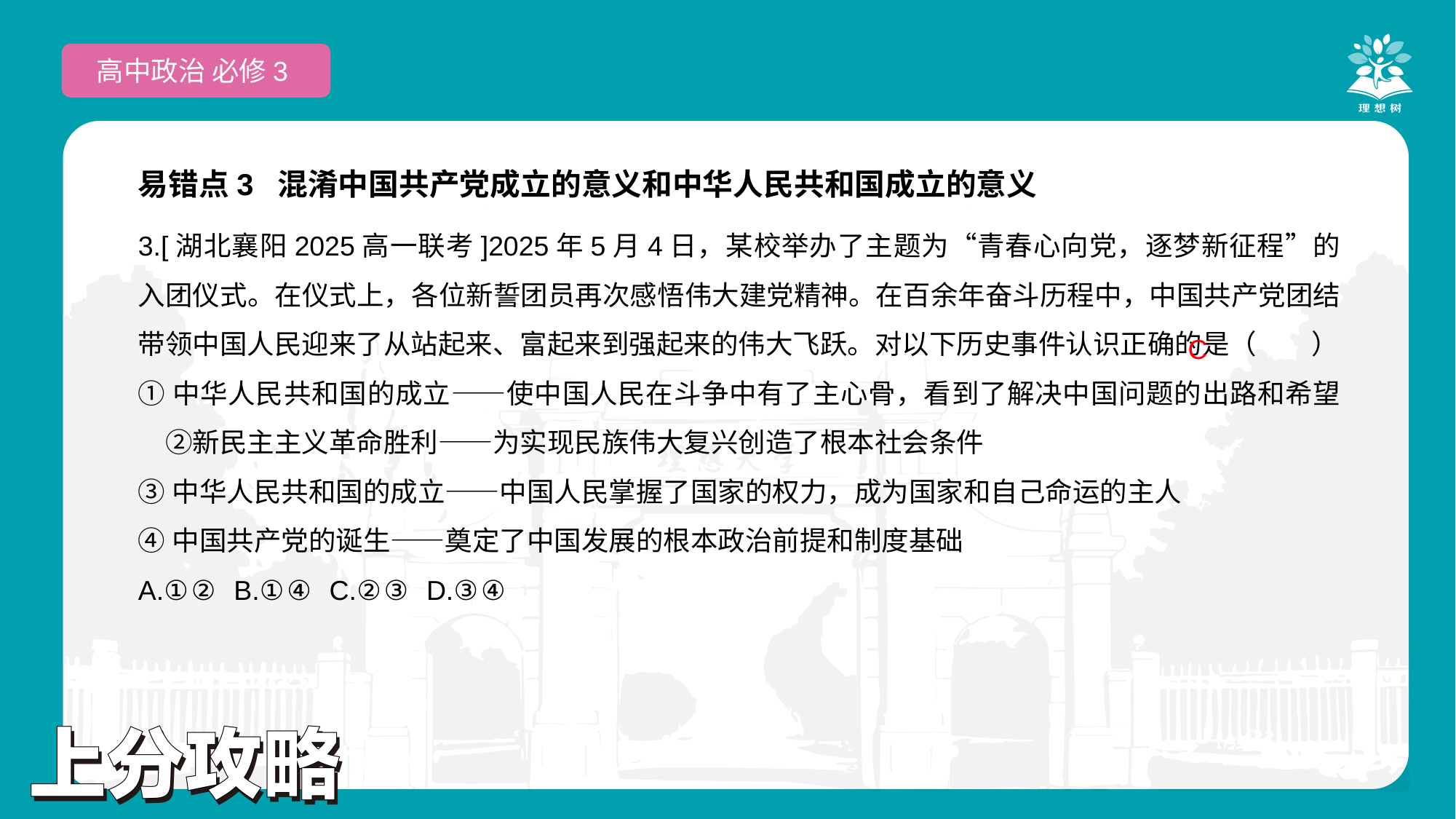

高中政治 必修3
易错点3  混淆中国共产党成立的意义和中华人民共和国成立的意义
3.[湖北襄阳2025高一联考]2025年5月4日，某校举办了主题为“青春心向党，逐梦新征程”的入团仪式。在仪式上，各位新誓团员再次感悟伟大建党精神。在百余年奋斗历程中，中国共产党团结带领中国人民迎来了从站起来、富起来到强起来的伟大飞跃。对以下历史事件认识正确的是（　　）
①中华人民共和国的成立——使中国人民在斗争中有了主心骨，看到了解决中国问题的出路和希望　②新民主主义革命胜利——为实现民族伟大复兴创造了根本社会条件
③中华人民共和国的成立——中国人民掌握了国家的权力，成为国家和自己命运的主人
④中国共产党的诞生——奠定了中国发展的根本政治前提和制度基础
A.①②  B.①④  C.②③  D.③④
C